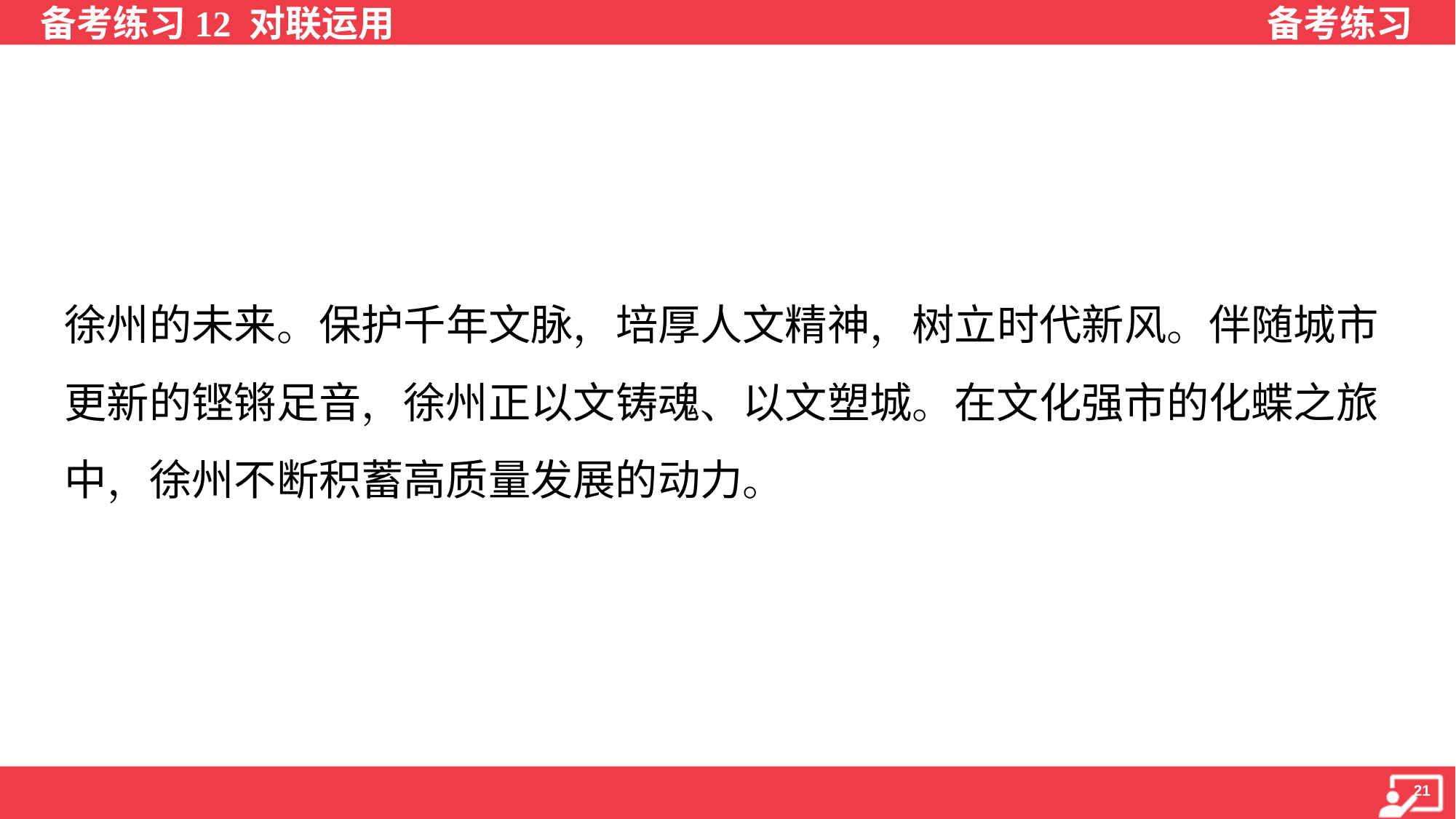

徐州的未来。保护千年文脉，培厚人文精神，树立时代新风。伴随城市
更新的铿锵足音，徐州正以文铸魂、以文塑城。在文化强市的化蝶之旅
中，徐州不断积蓄高质量发展的动力。